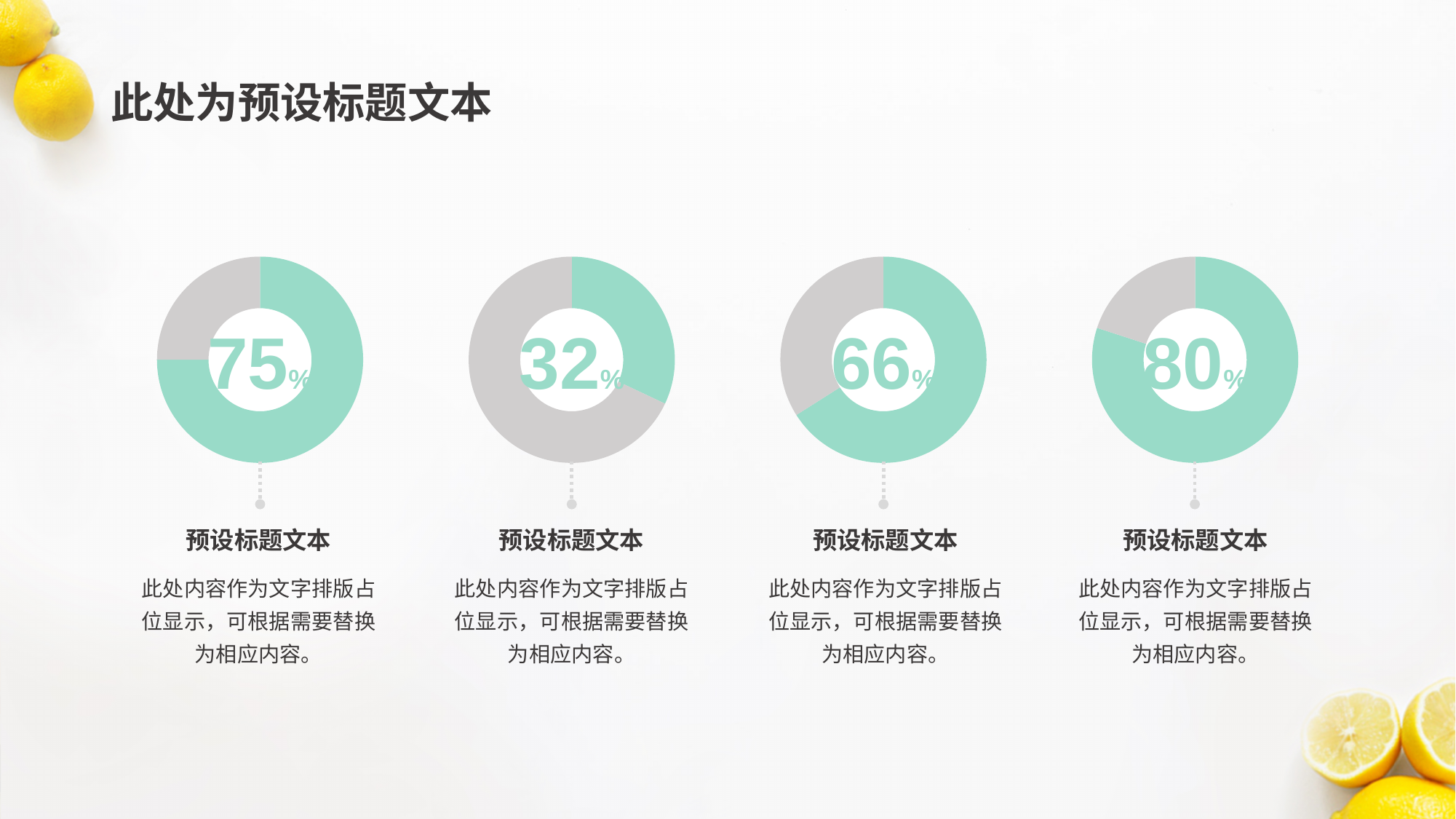

# 此处为预设标题文本

### Chart

| Category | 销售额 |
|---|---|
| 第一季度 | 0.75 |
| 第二季度 | 0.25 |

### Chart

| Category | 销售额 |
|---|---|
| 第一季度 | 0.32 |
| 第二季度 | 0.68 |

### Chart

| Category | 销售额 |
|---|---|
| 第一季度 | 0.66 |
| 第二季度 | 0.34 |

### Chart

| Category | 销售额 |
|---|---|
| 第一季度 | 0.8 |
| 第二季度 | 0.2 |

75%
32%
66%
80%
预设标题文本
预设标题文本
预设标题文本
预设标题文本
此处内容作为文字排版占位显示，可根据需要替换为相应内容。
此处内容作为文字排版占位显示，可根据需要替换为相应内容。
此处内容作为文字排版占位显示，可根据需要替换为相应内容。
此处内容作为文字排版占位显示，可根据需要替换为相应内容。